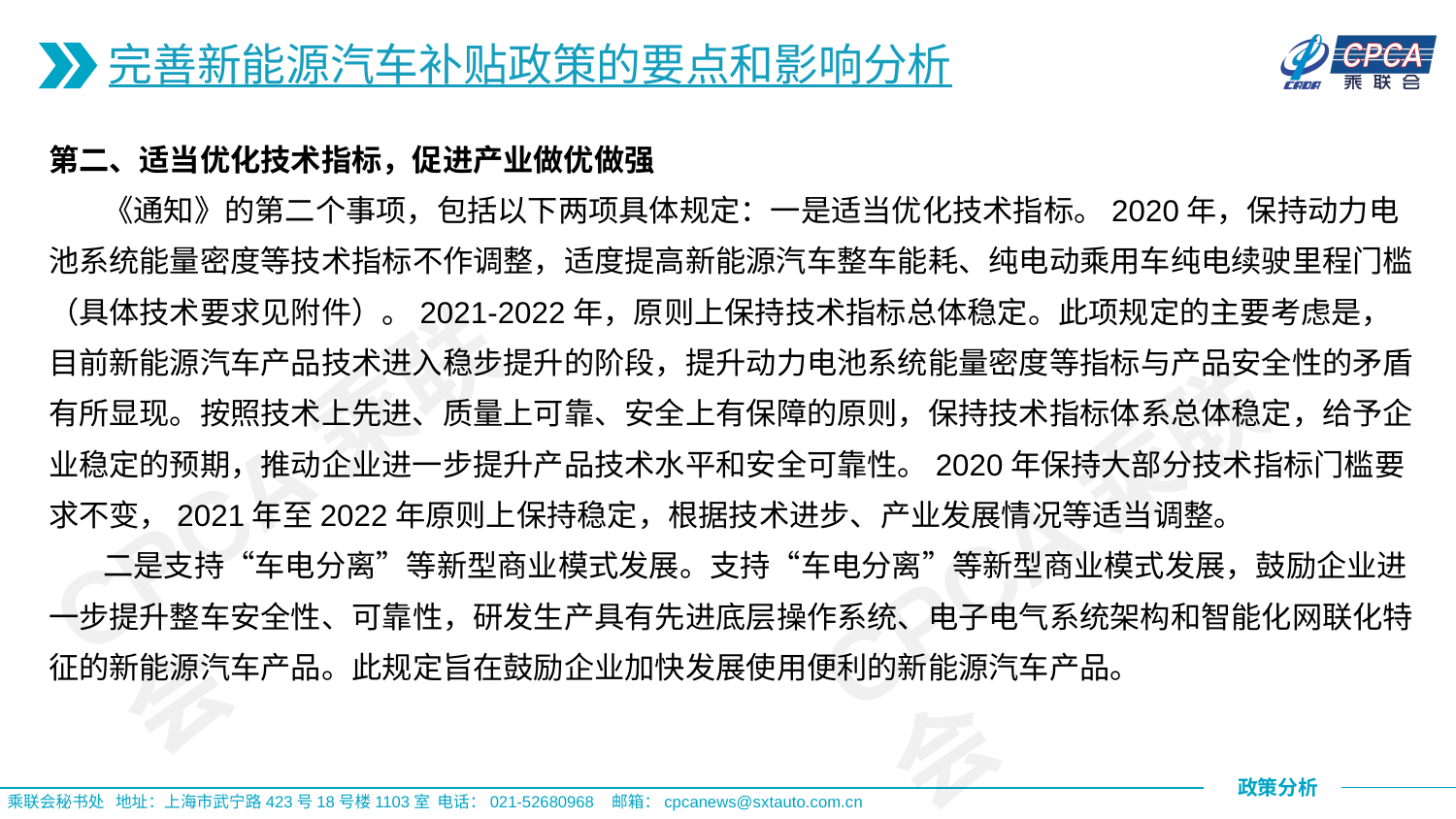

完善新能源汽车补贴政策的要点和影响分析
第二、适当优化技术指标，促进产业做优做强
       《通知》的第二个事项，包括以下两项具体规定：一是适当优化技术指标。2020年，保持动力电池系统能量密度等技术指标不作调整，适度提高新能源汽车整车能耗、纯电动乘用车纯电续驶里程门槛（具体技术要求见附件）。2021-2022年，原则上保持技术指标总体稳定。此项规定的主要考虑是，目前新能源汽车产品技术进入稳步提升的阶段，提升动力电池系统能量密度等指标与产品安全性的矛盾有所显现。按照技术上先进、质量上可靠、安全上有保障的原则，保持技术指标体系总体稳定，给予企业稳定的预期，推动企业进一步提升产品技术水平和安全可靠性。2020年保持大部分技术指标门槛要求不变，2021年至2022年原则上保持稳定，根据技术进步、产业发展情况等适当调整。
       二是支持“车电分离”等新型商业模式发展。支持“车电分离”等新型商业模式发展，鼓励企业进一步提升整车安全性、可靠性，研发生产具有先进底层操作系统、电子电气系统架构和智能化网联化特征的新能源汽车产品。此规定旨在鼓励企业加快发展使用便利的新能源汽车产品。

CPCA乘联会
CPCA乘联会